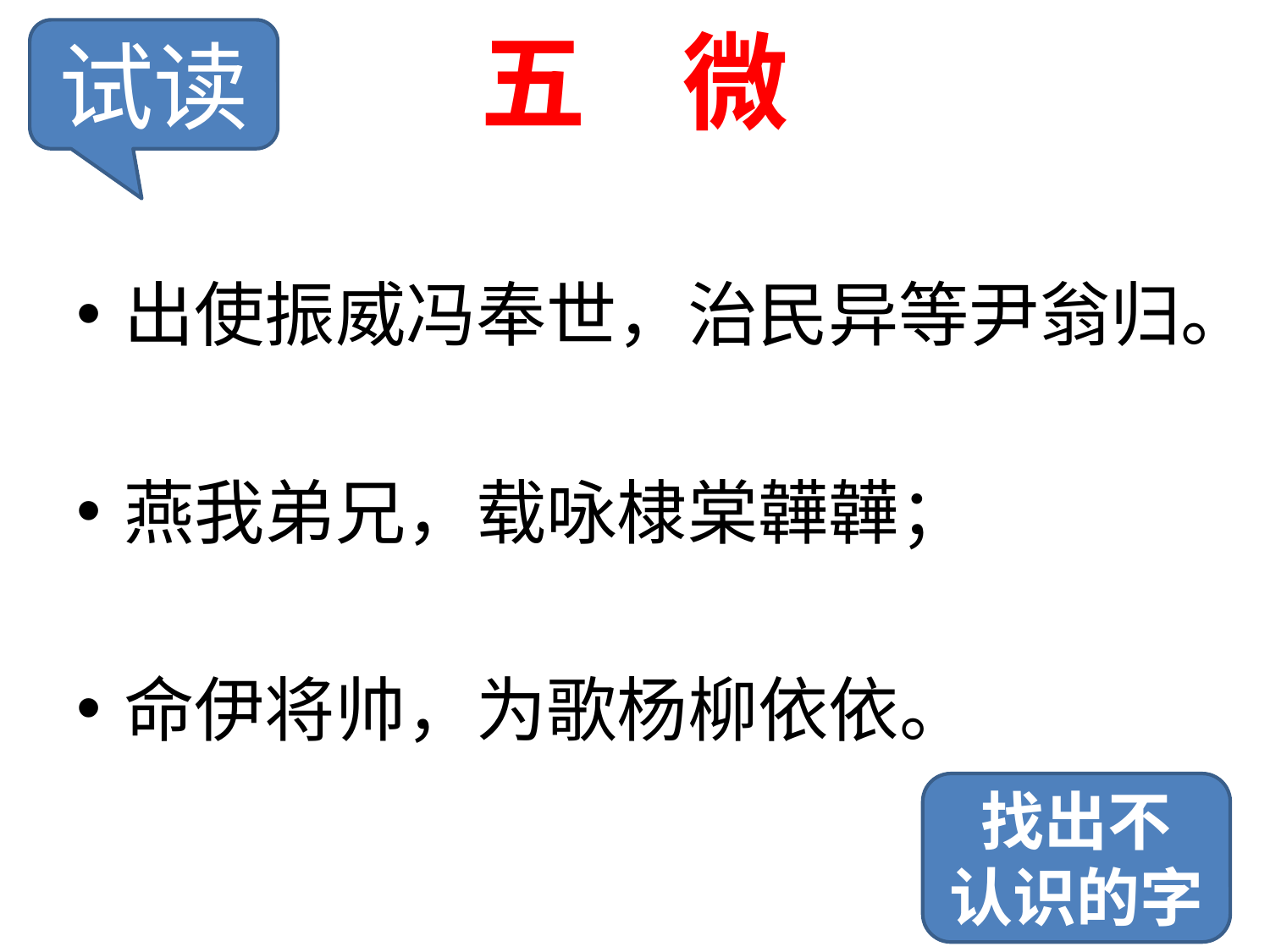

# 五    微
试读
出使振威冯奉世，治民异等尹翁归。

燕我弟兄，载咏棣棠韡韡；

命伊将帅，为歌杨柳依依。
找出不
认识的字